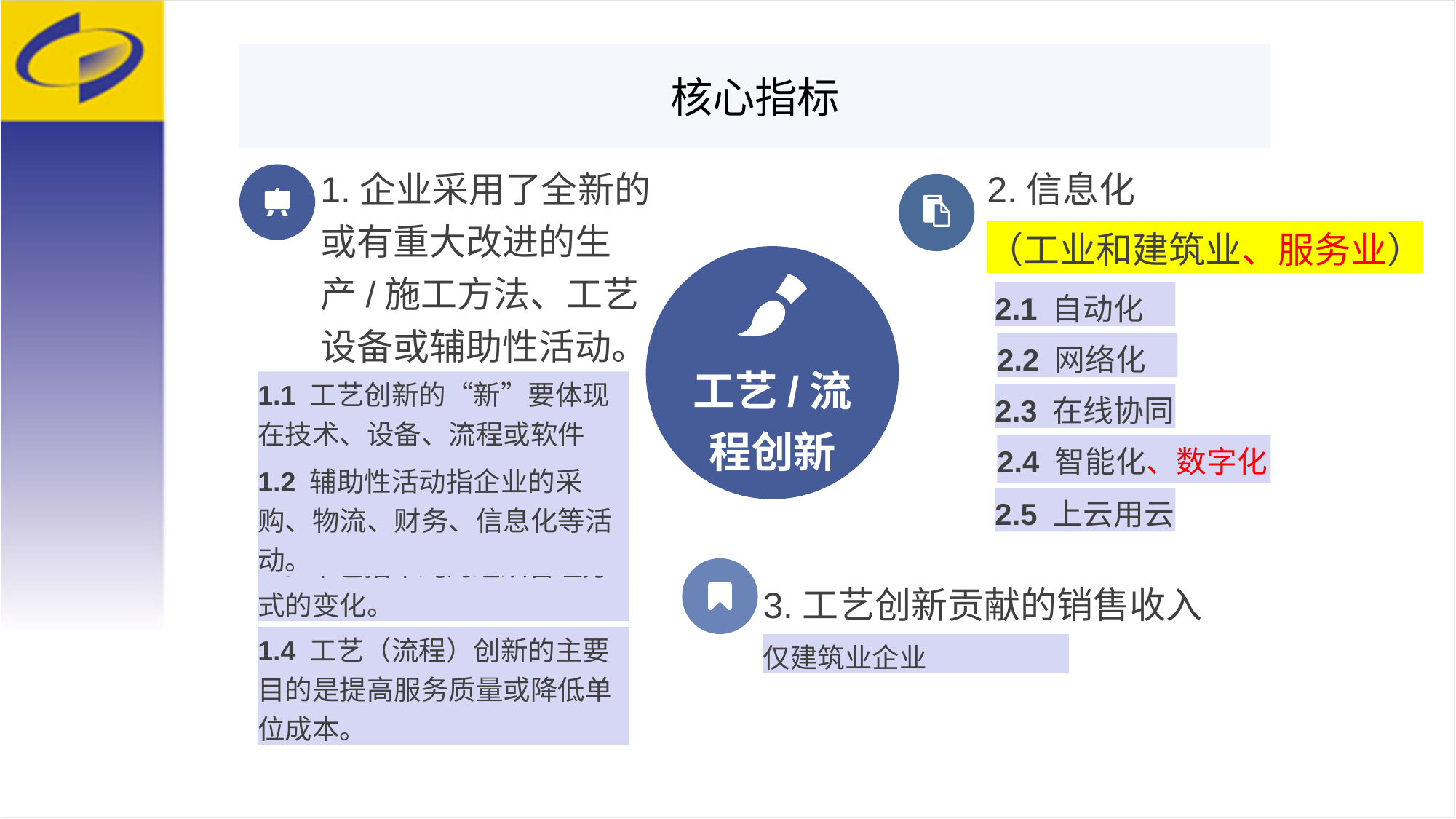

核心指标
1.企业采用了全新的或有重大改进的生产/施工方法、工艺设备或辅助性活动。

1.1 工艺创新的“新”要体现在技术、设备、流程或软件上。
1.2 辅助性活动指企业的采购、物流、财务、信息化等活动。
1.3 不包括单纯的组织管理方式的变化。
1.4 工艺（流程）创新的主要目的是提高服务质量或降低单位成本。
2.信息化
（工业和建筑业、服务业）

2.1 自动化
2.2 网络化
2.3 在线协同
2.4 智能化、数字化
2.5 上云用云

工艺/流程创新

3.工艺创新贡献的销售收入
仅建筑业企业
40